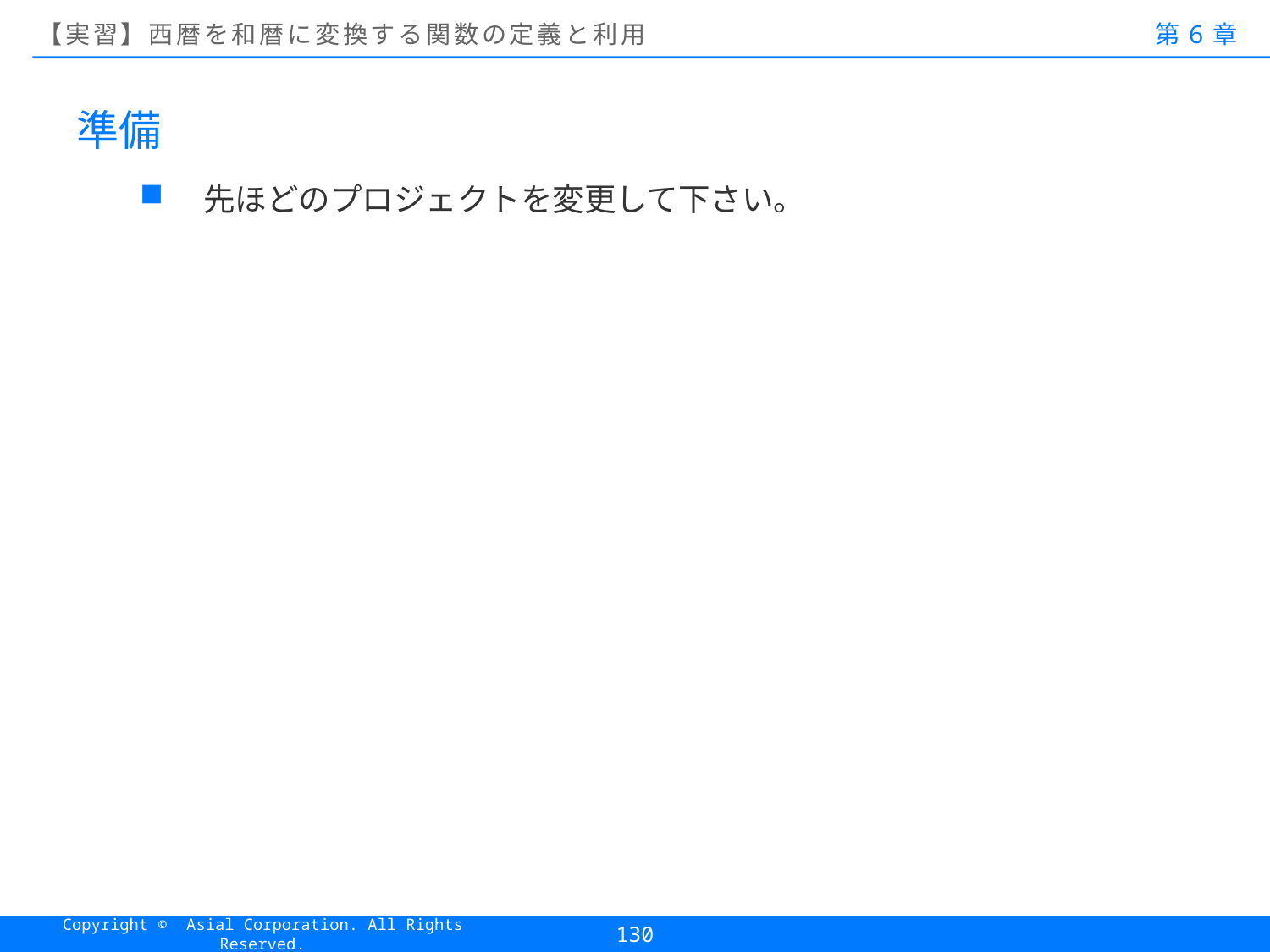

# 【実習】西暦を和暦に変換する関数の定義と利用
第6章
準備
先ほどのプロジェクトを変更して下さい。
130